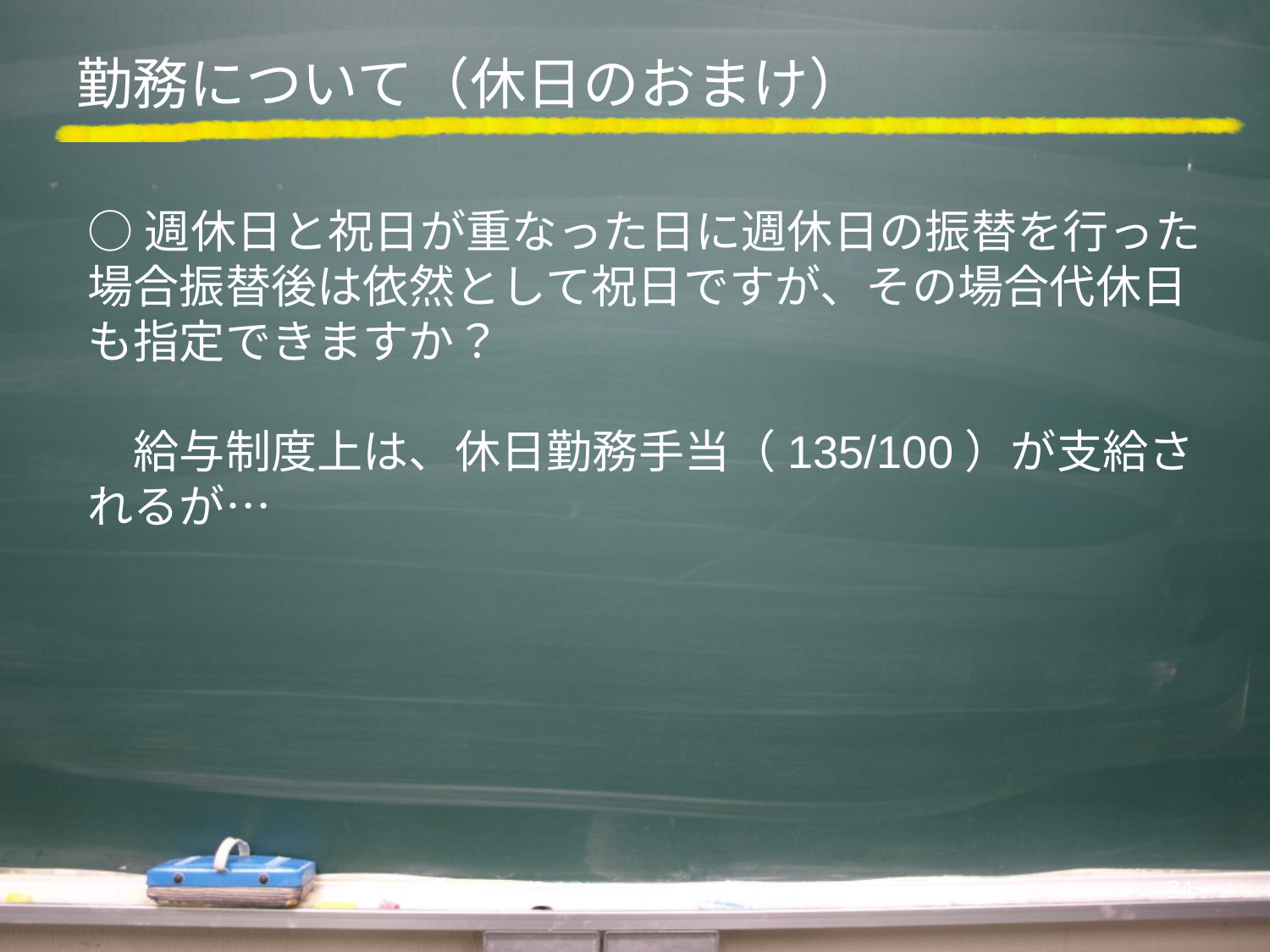

# 勤務について（休日のおまけ）
○週休日と祝日が重なった日に週休日の振替を行った場合振替後は依然として祝日ですが、その場合代休日も指定できますか？

　給与制度上は、休日勤務手当（135/100）が支給されるが…
24